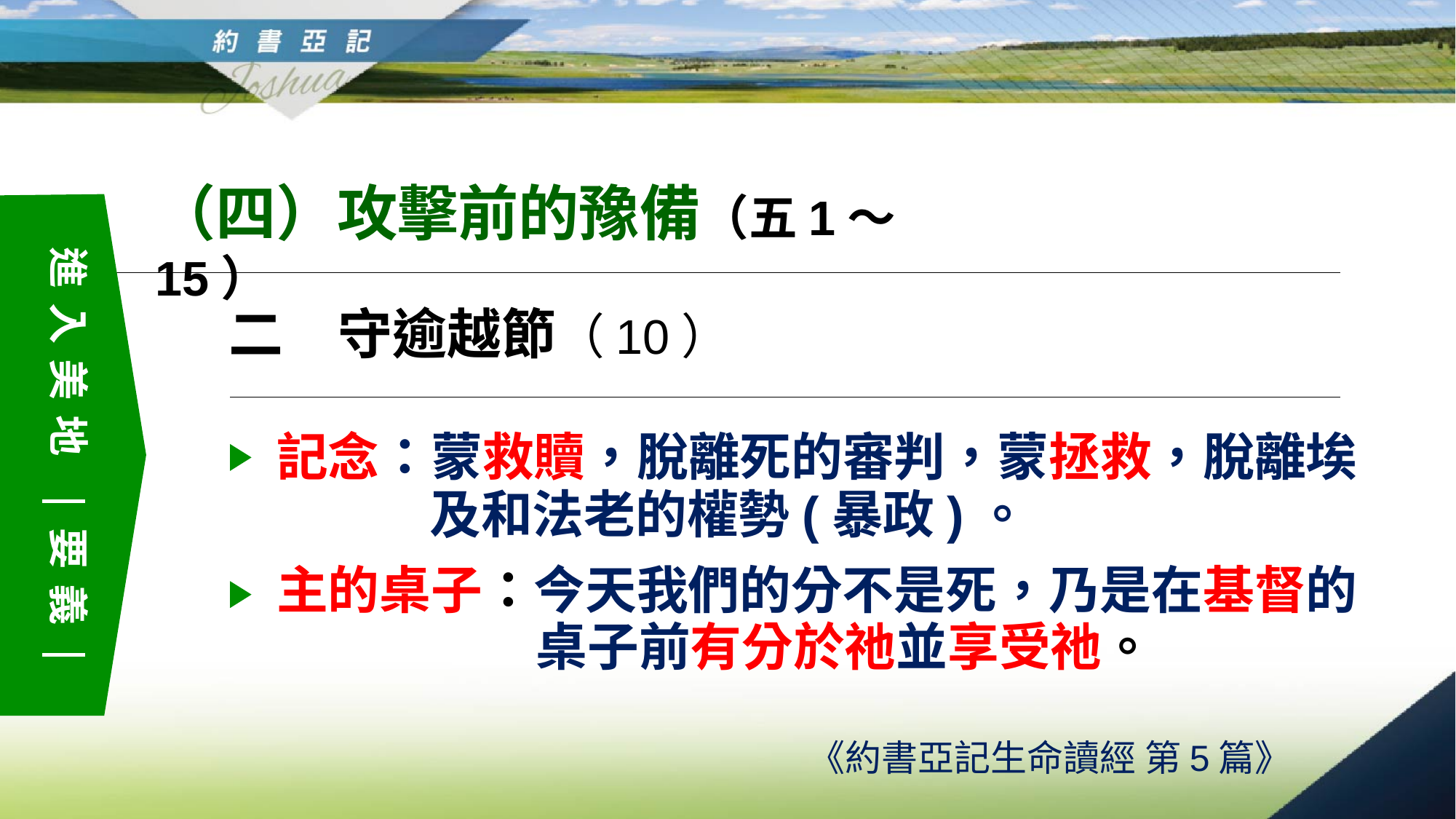

（四）攻擊前的豫備（五1～15）

進入美地　要義
二　守逾越節（10）
記念：蒙救贖，脫離死的審判，蒙拯救，脫離埃及和法老的權勢(暴政)。
主的桌子：今天我們的分不是死，乃是在基督的桌子前有分於祂並享受祂。

《約書亞記生命讀經 第5篇》